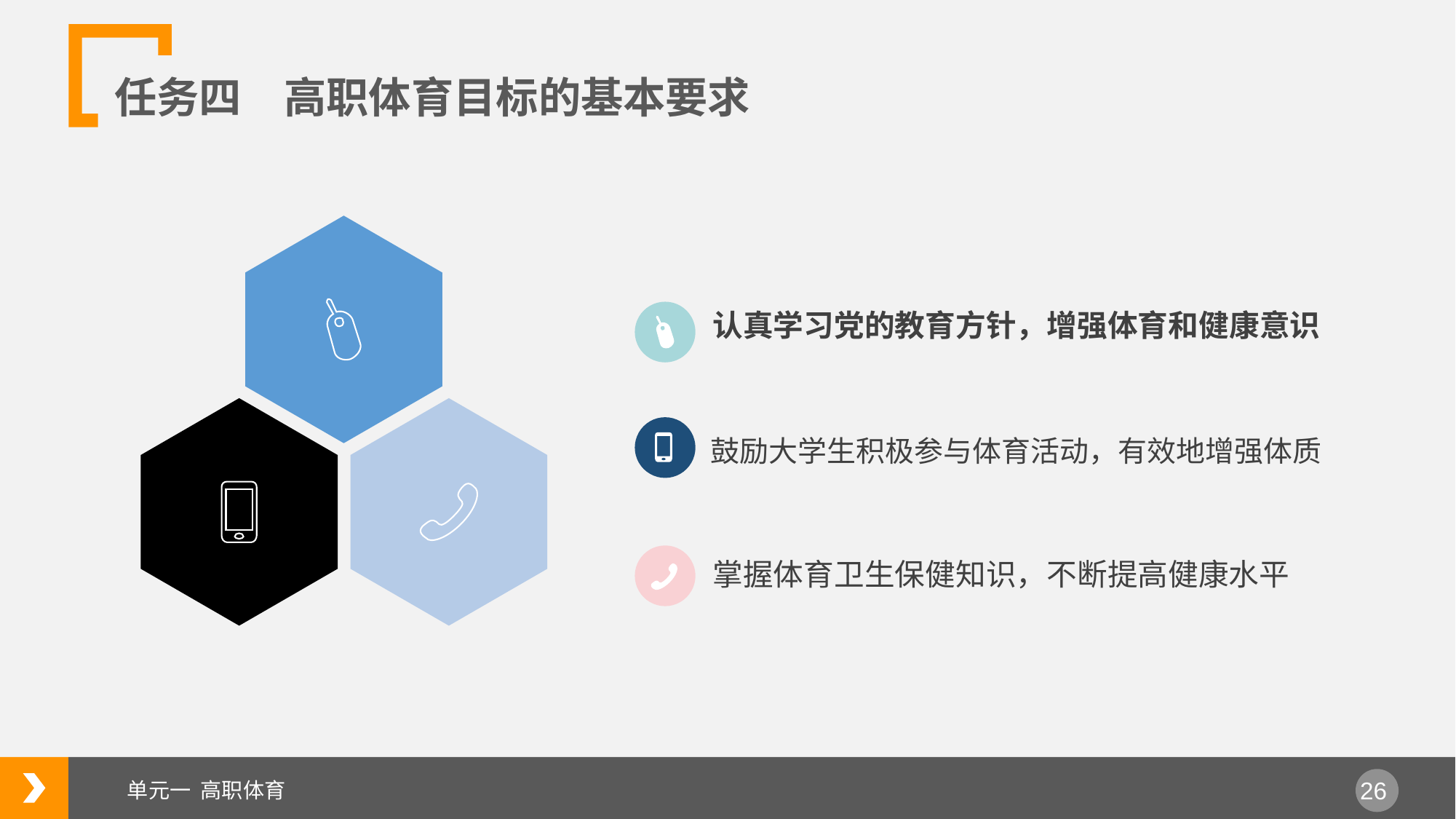

任务四　高职体育目标的基本要求

认真学习党的教育方针，增强体育和健康意识

鼓励大学生积极参与体育活动，有效地增强体质

掌握体育卫生保健知识，不断提高健康水平

单元一  高职体育